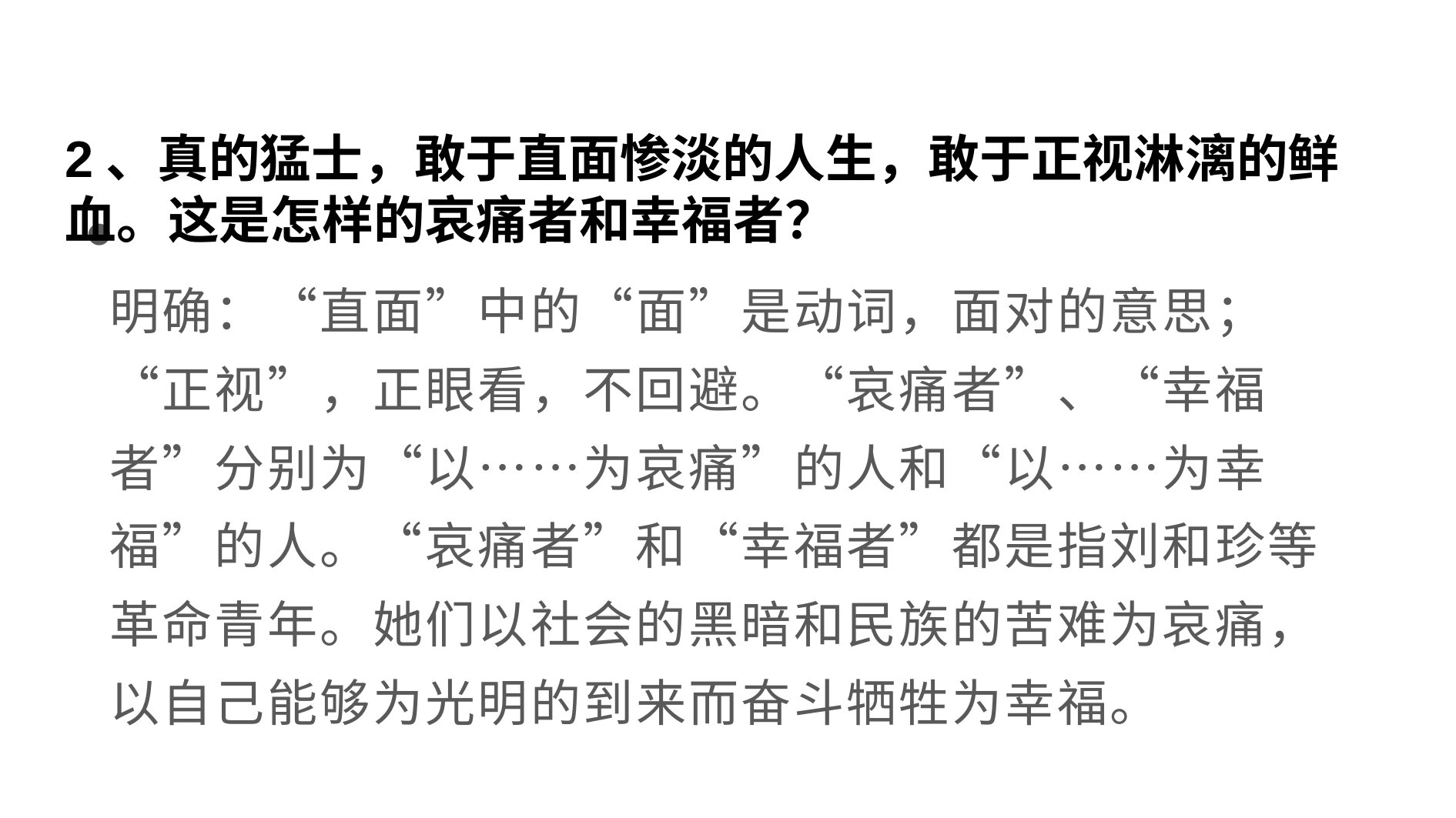

#
2、真的猛士，敢于直面惨淡的人生，敢于正视淋漓的鲜血。这是怎样的哀痛者和幸福者？
明确：“直面”中的“面”是动词，面对的意思；“正视”，正眼看，不回避。“哀痛者”、“幸福者”分别为“以……为哀痛”的人和“以……为幸福”的人。“哀痛者”和“幸福者”都是指刘和珍等革命青年。她们以社会的黑暗和民族的苦难为哀痛，以自己能够为光明的到来而奋斗牺牲为幸福。